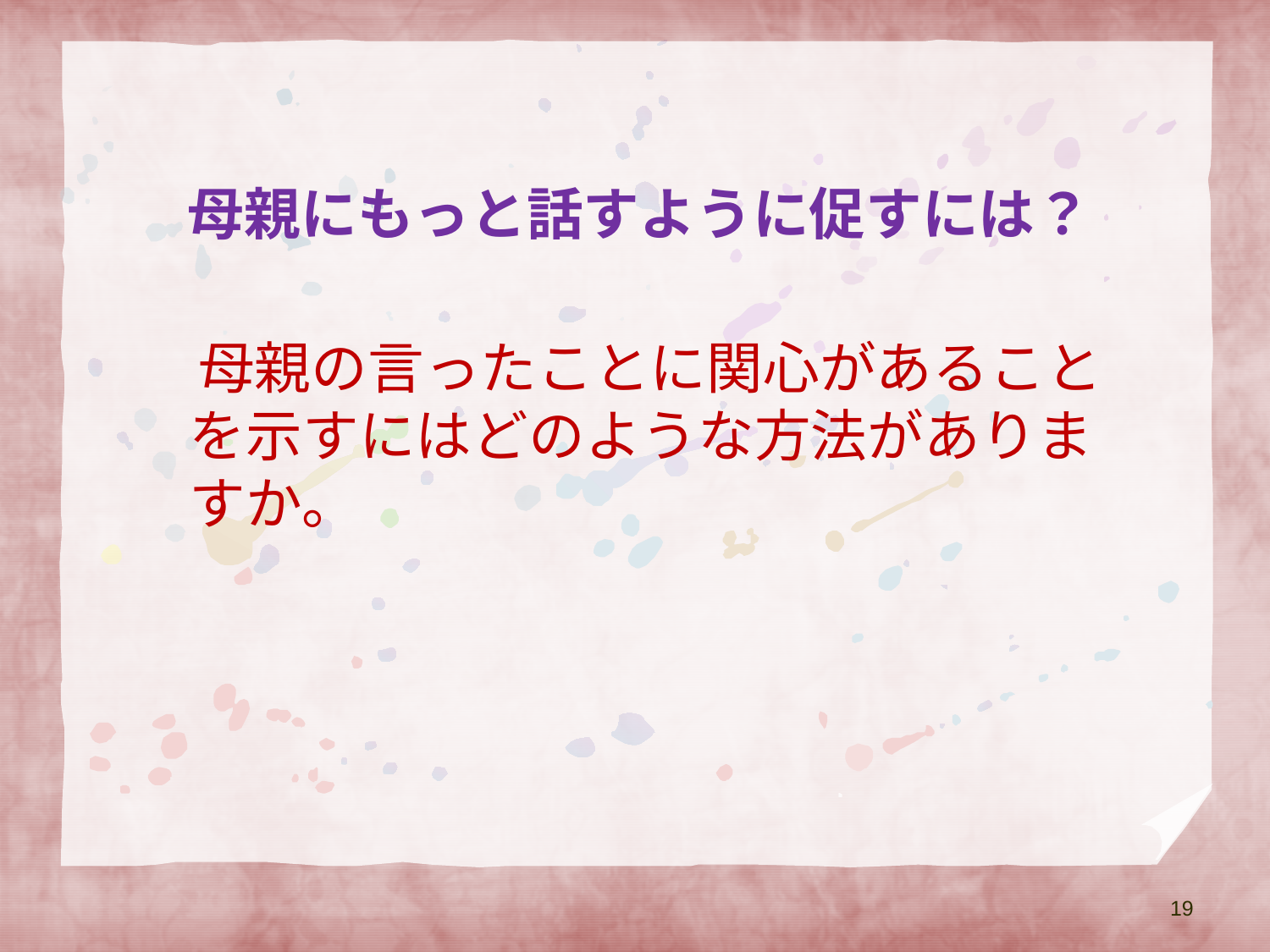

# 母親にもっと話すように促すには？
　母親の言ったことに関心があることを示すにはどのような方法がありますか。

19